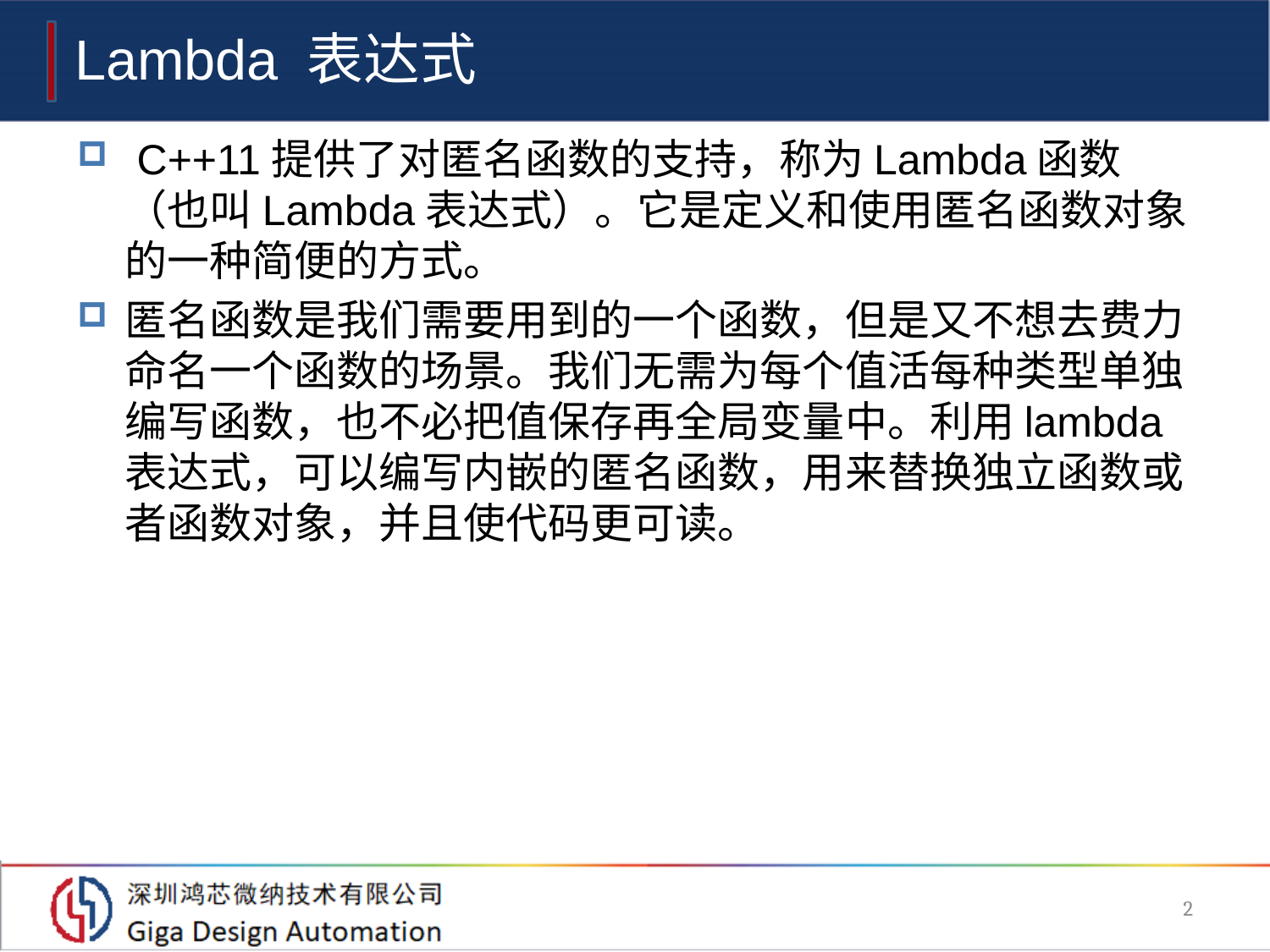

# Lambda 表达式
 C++11提供了对匿名函数的支持，称为Lambda函数（也叫Lambda表达式）。它是定义和使用匿名函数对象的一种简便的方式。
匿名函数是我们需要用到的一个函数，但是又不想去费力命名一个函数的场景。我们无需为每个值活每种类型单独编写函数，也不必把值保存再全局变量中。利用lambda表达式，可以编写内嵌的匿名函数，用来替换独立函数或者函数对象，并且使代码更可读。

2